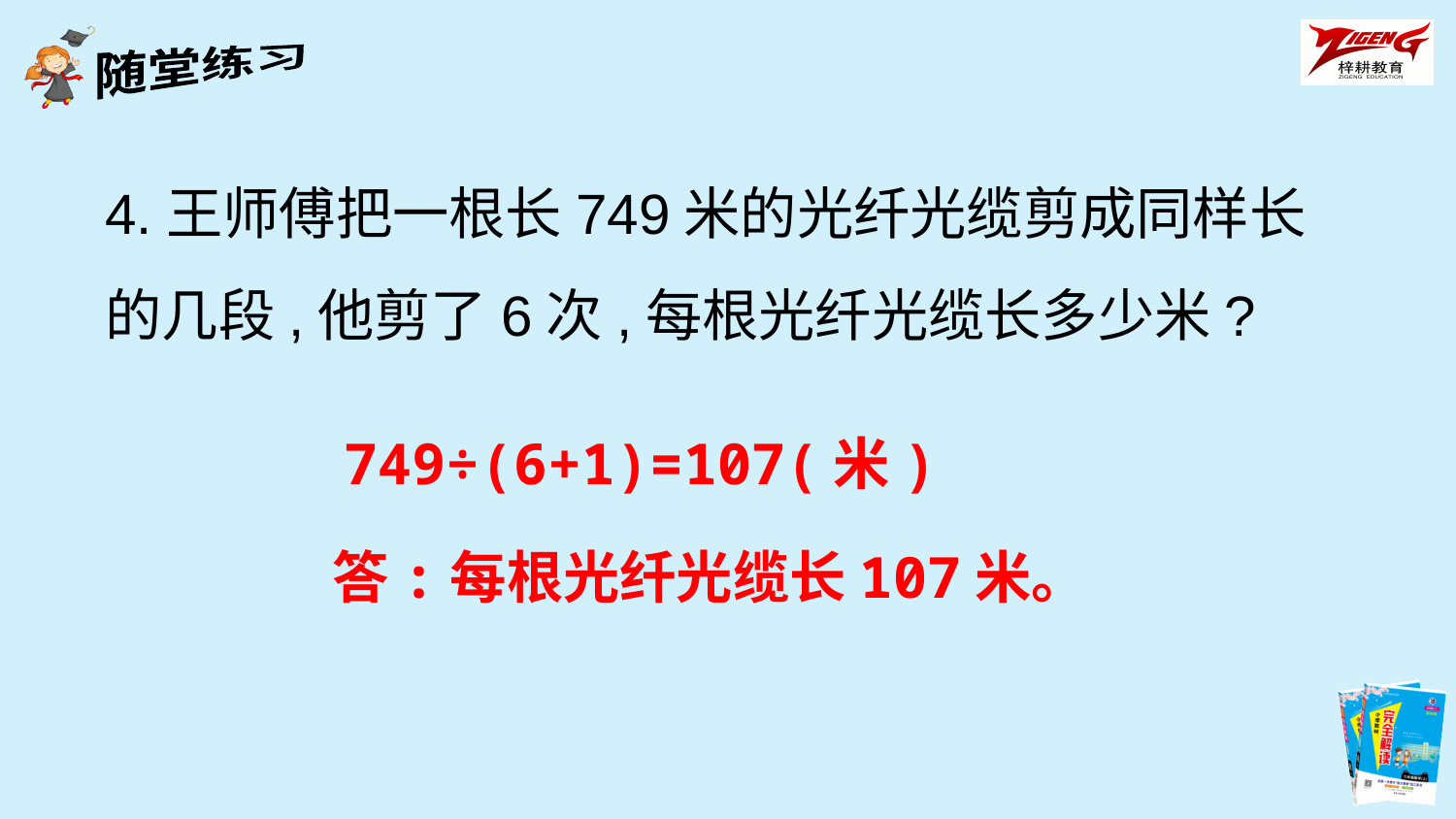

4.王师傅把一根长749米的光纤光缆剪成同样长的几段,他剪了6次,每根光纤光缆长多少米?
749÷(6+1)=107(米)
答:每根光纤光缆长107米。